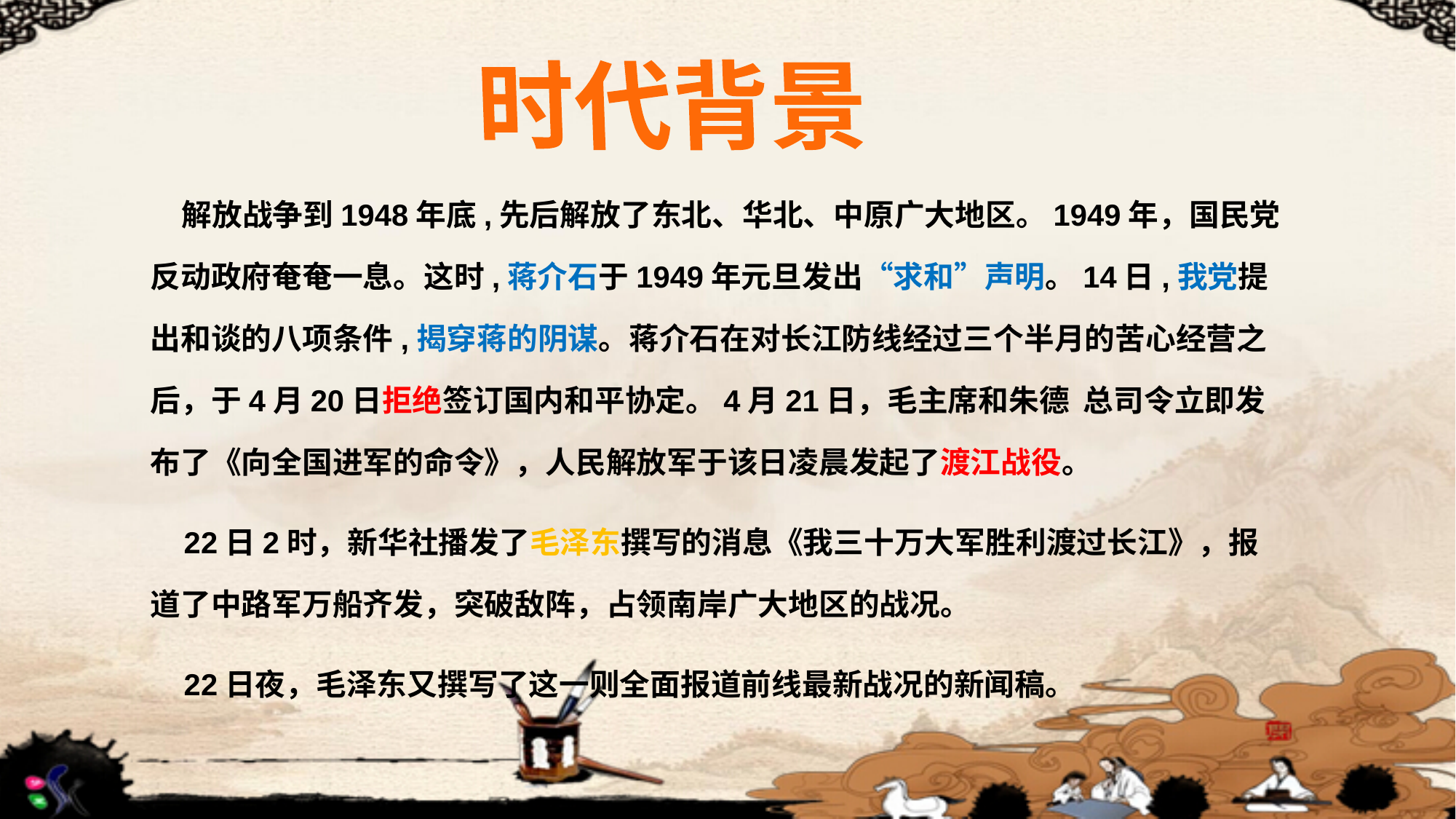

时代背景
    解放战争到1948年底,先后解放了东北、华北、中原广大地区。1949年，国民党反动政府奄奄一息。这时,蒋介石于1949年元旦发出“求和”声明。14日,我党提出和谈的八项条件,揭穿蒋的阴谋。蒋介石在对长江防线经过三个半月的苦心经营之后，于4月20日拒绝签订国内和平协定。4月21日，毛主席和朱德  总司令立即发布了《向全国进军的命令》，人民解放军于该日凌晨发起了渡江战役。
    22日2时，新华社播发了毛泽东撰写的消息《我三十万大军胜利渡过长江》，报道了中路军万船齐发，突破敌阵，占领南岸广大地区的战况。
    22日夜，毛泽东又撰写了这一则全面报道前线最新战况的新闻稿。